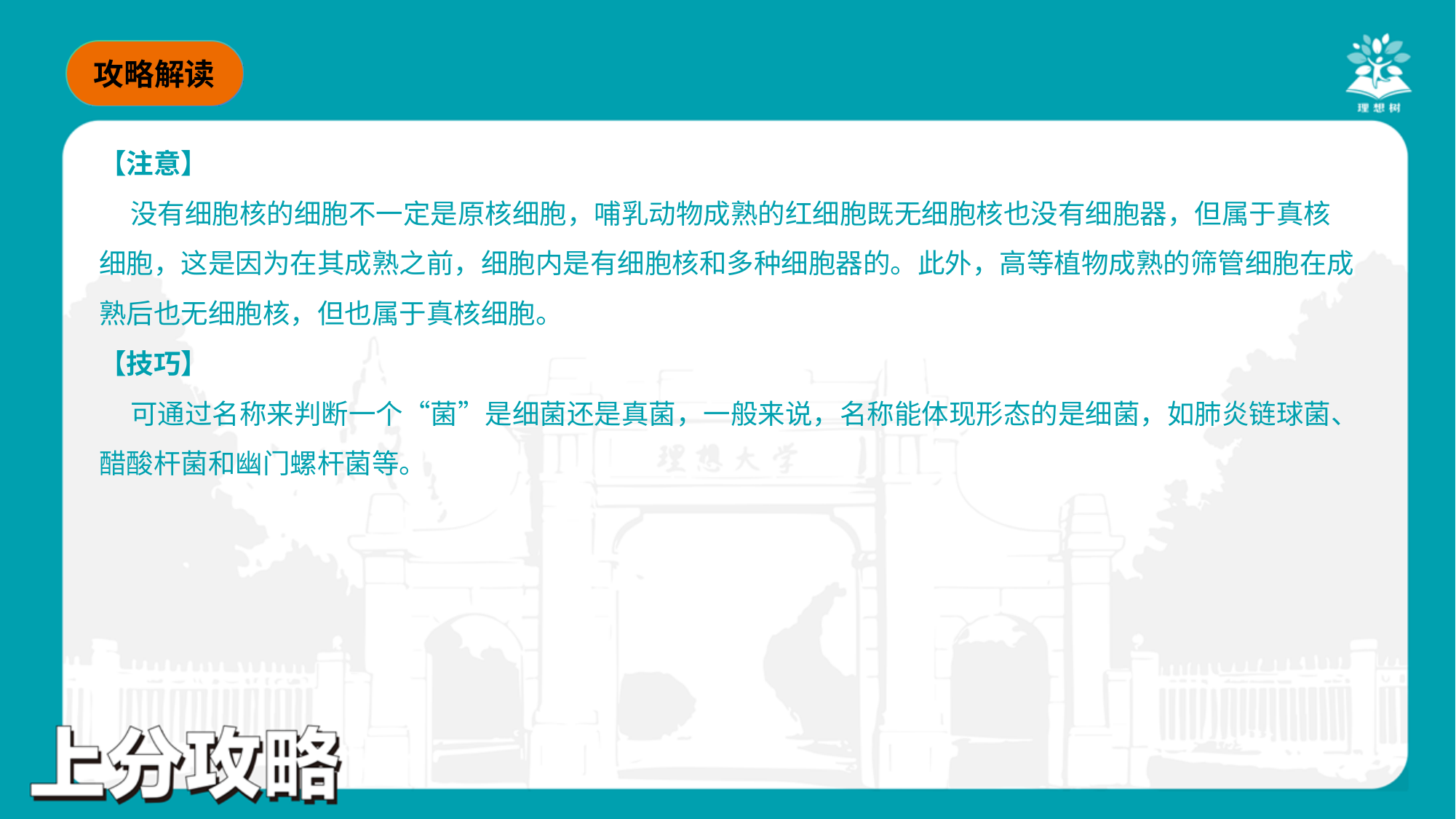

【注意】
    没有细胞核的细胞不一定是原核细胞，哺乳动物成熟的红细胞既无细胞核也没有细胞器，但属于真核
细胞，这是因为在其成熟之前，细胞内是有细胞核和多种细胞器的。此外，高等植物成熟的筛管细胞在成
熟后也无细胞核，但也属于真核细胞。
【技巧】
    可通过名称来判断一个“菌”是细菌还是真菌，一般来说，名称能体现形态的是细菌，如肺炎链球菌、
醋酸杆菌和幽门螺杆菌等。